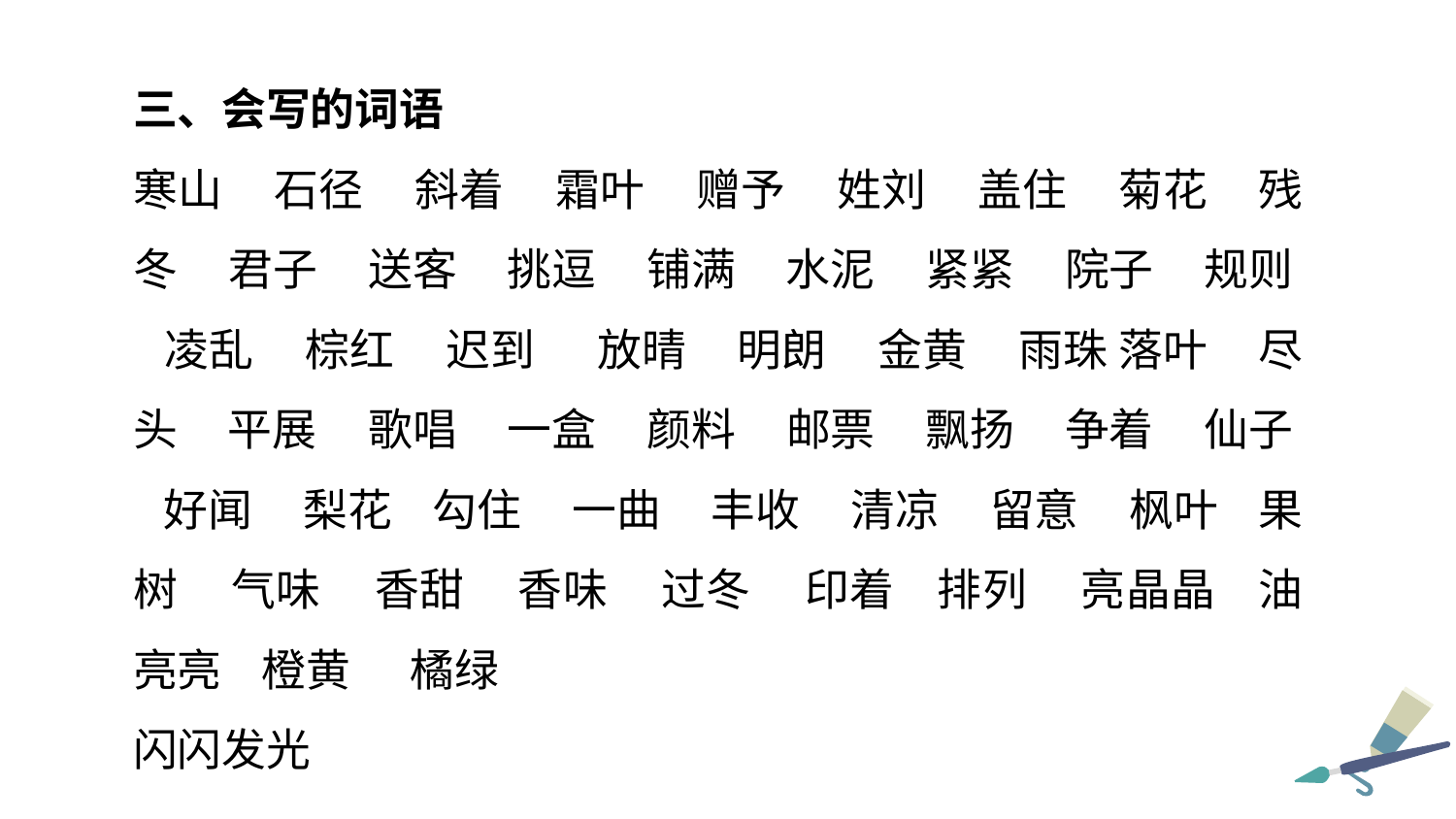

三、会写的词语
寒山     石径     斜着     霜叶     赠予     姓刘     盖住     菊花     残冬     君子     送客     挑逗     铺满     水泥     紧紧     院子     规则     凌乱     棕红     迟到      放晴     明朗     金黄     雨珠 落叶     尽头     平展     歌唱     一盒     颜料     邮票     飘扬     争着     仙子     好闻     梨花    勾住     一曲     丰收     清凉     留意     枫叶    果树     气味     香甜     香味     过冬     印着    排列     亮晶晶    油亮亮    橙黄      橘绿
闪闪发光